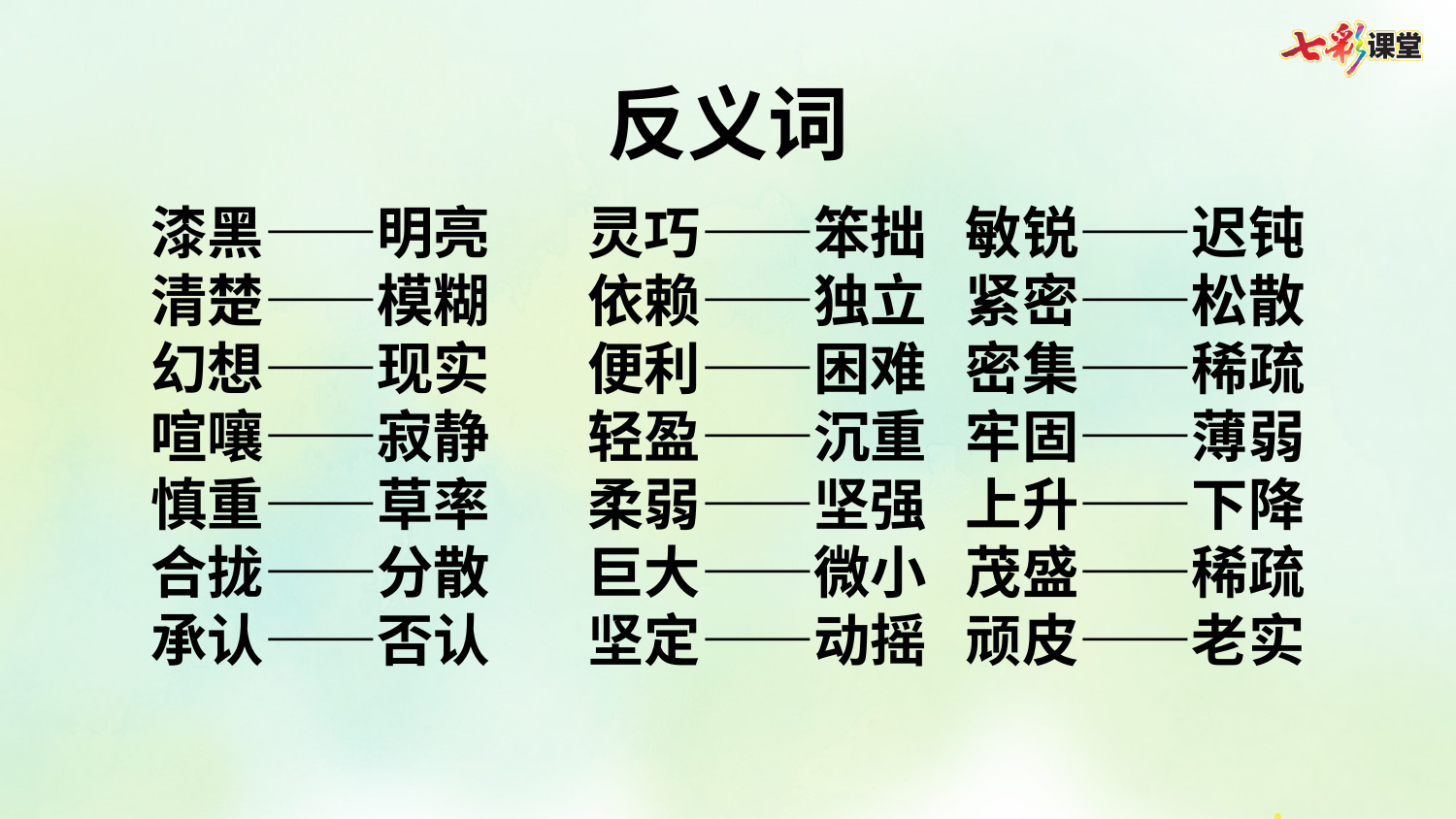

反义词
漆黑——明亮	灵巧——笨拙   敏锐——迟钝
清楚——模糊	依赖——独立   紧密——松散
幻想——现实	便利——困难   密集——稀疏
喧嚷——寂静	轻盈——沉重   牢固——薄弱
慎重——草率	柔弱——坚强   上升——下降
合拢——分散	巨大——微小   茂盛——稀疏
承认——否认	坚定——动摇   顽皮——老实